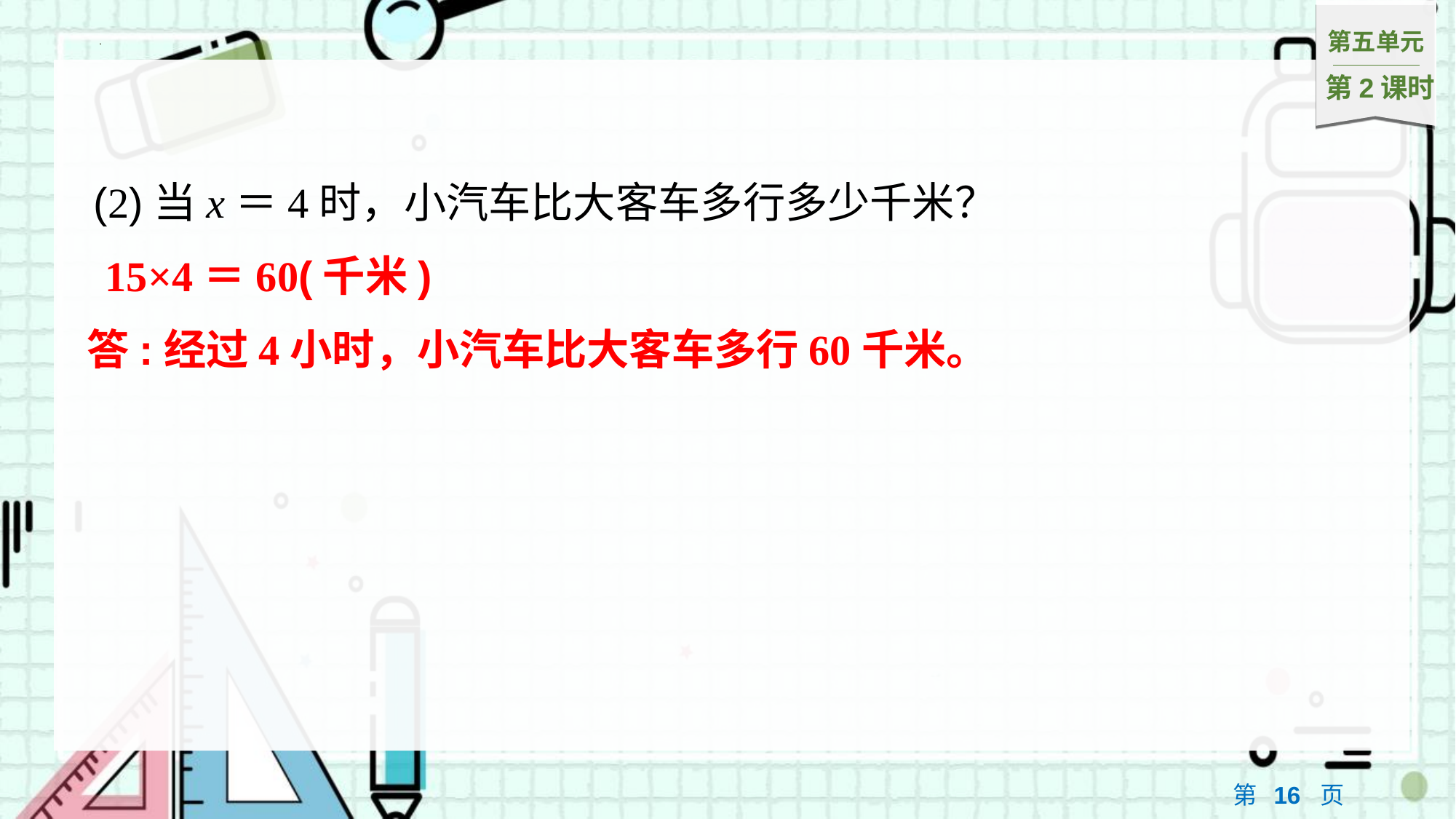

(2)当x＝4时，小汽车比大客车多行多少千米？
15×4＝60(千米)
答:经过4小时，小汽车比大客车多行60千米。